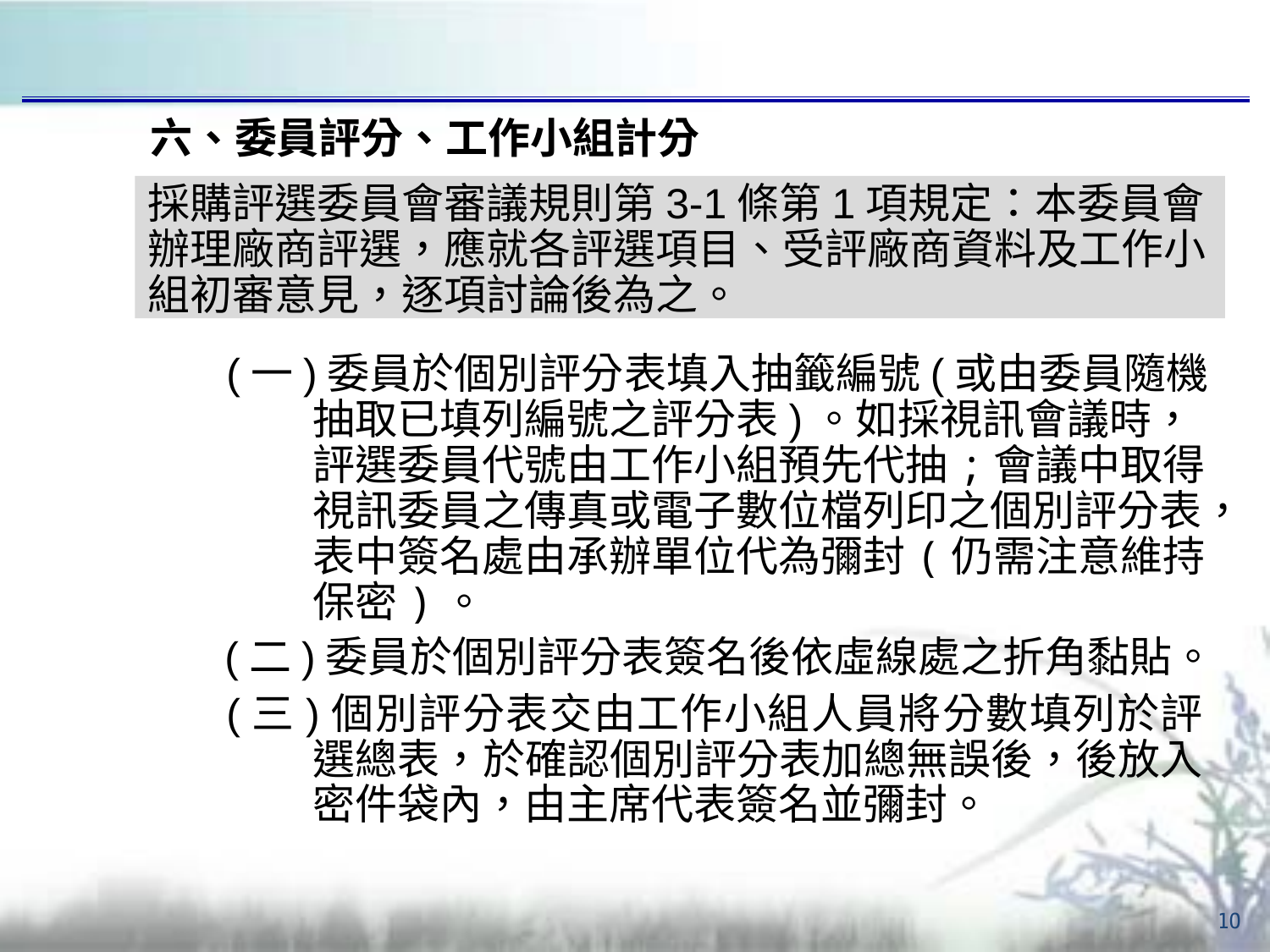

六、委員評分、工作小組計分
採購評選委員會審議規則第3-1條第1項規定：本委員會辦理廠商評選，應就各評選項目、受評廠商資料及工作小組初審意見，逐項討論後為之。
(一)委員於個別評分表填入抽籤編號(或由委員隨機抽取已填列編號之評分表)。如採視訊會議時，評選委員代號由工作小組預先代抽;會議中取得視訊委員之傳真或電子數位檔列印之個別評分表，表中簽名處由承辦單位代為彌封(仍需注意維持保密)。
(二)委員於個別評分表簽名後依虛線處之折角黏貼。
(三)個別評分表交由工作小組人員將分數填列於評選總表，於確認個別評分表加總無誤後，後放入密件袋內，由主席代表簽名並彌封。
10